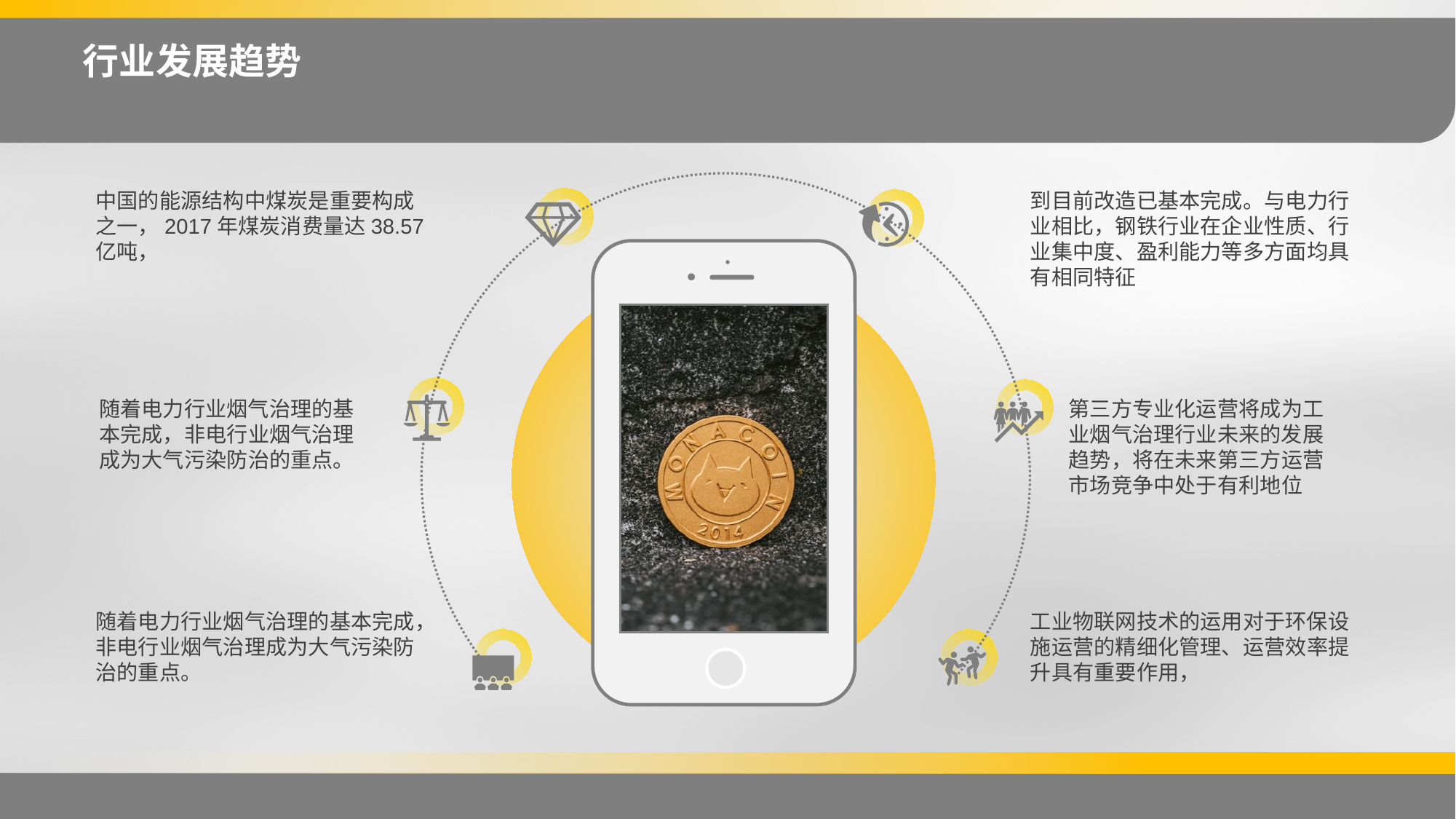

行业发展趋势

中国的能源结构中煤炭是重要构成之一，2017年煤炭消费量达38.57亿吨，
到目前改造已基本完成。与电力行业相比，钢铁行业在企业性质、行业集中度、盈利能力等多方面均具有相同特征

随着电力行业烟气治理的基本完成，非电行业烟气治理成为大气污染防治的重点。
第三方专业化运营将成为工业烟气治理行业未来的发展趋势，将在未来第三方运营市场竞争中处于有利地位

随着电力行业烟气治理的基本完成，非电行业烟气治理成为大气污染防治的重点。
工业物联网技术的运用对于环保设施运营的精细化管理、运营效率提升具有重要作用，